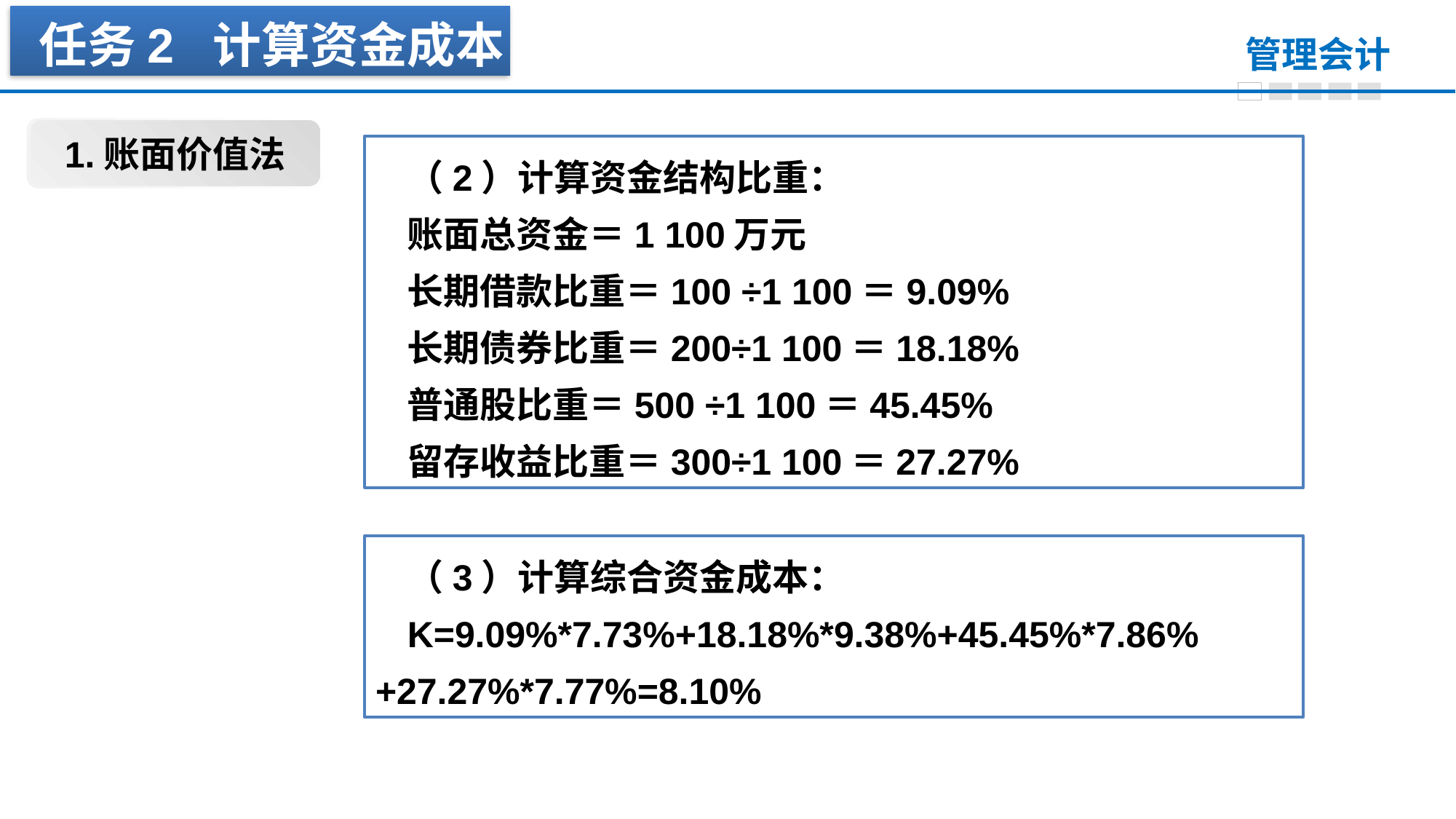

任务2  计算资金成本

1.账面价值法
（2）计算资金结构比重：
账面总资金＝1 100万元
长期借款比重＝100 ÷1 100＝9.09%
长期债券比重＝200÷1 100＝18.18%
普通股比重＝500 ÷1 100＝45.45%
留存收益比重＝300÷1 100＝27.27%

（3）计算综合资金成本：
K=9.09%*7.73%+18.18%*9.38%+45.45%*7.86%+27.27%*7.77%=8.10%